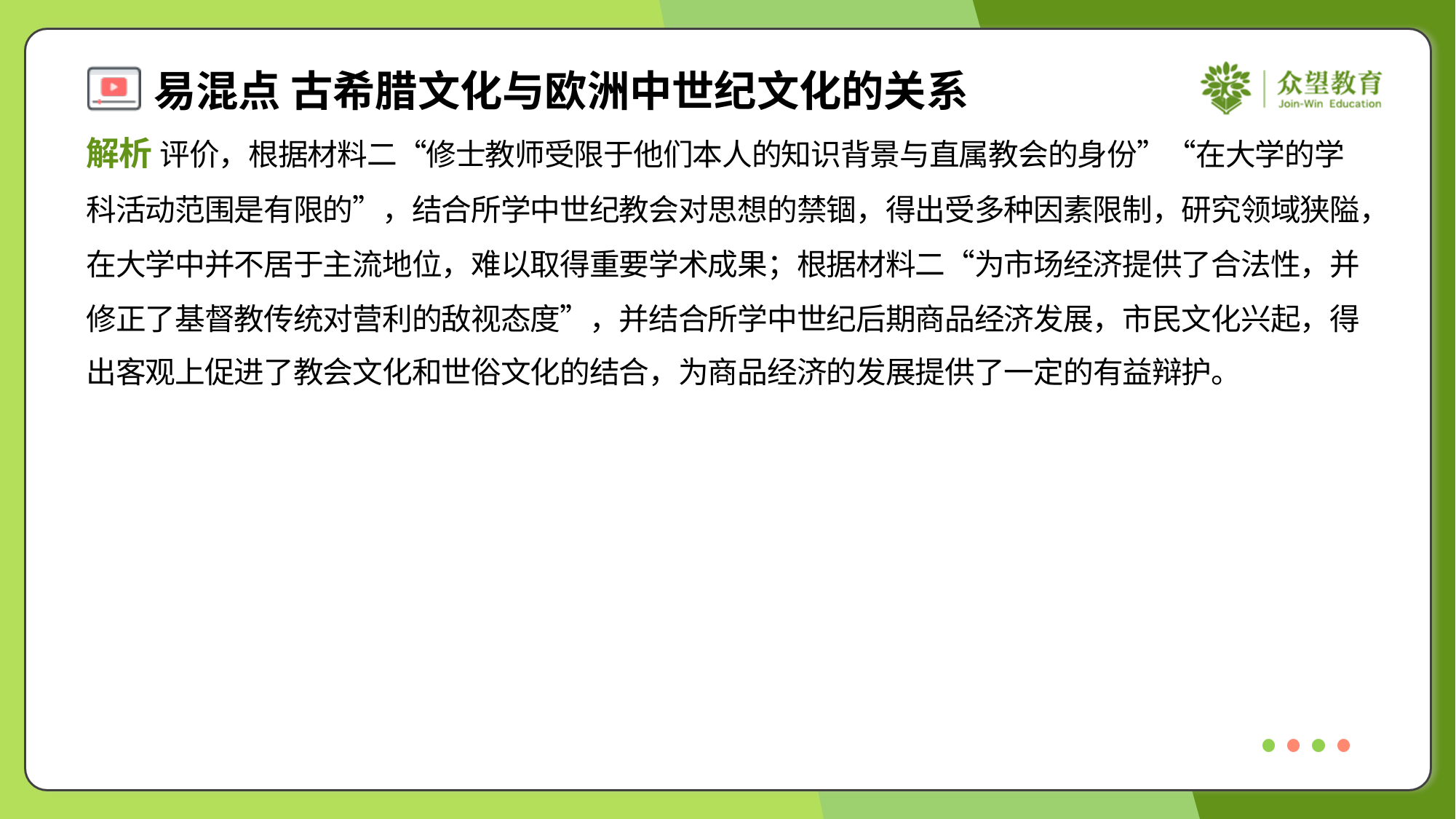

解析 评价，根据材料二“修士教师受限于他们本人的知识背景与直属教会的身份”“在大学的学
科活动范围是有限的”，结合所学中世纪教会对思想的禁锢，得出受多种因素限制，研究领域狭隘，
在大学中并不居于主流地位，难以取得重要学术成果；根据材料二“为市场经济提供了合法性，并
修正了基督教传统对营利的敌视态度”，并结合所学中世纪后期商品经济发展，市民文化兴起，得
出客观上促进了教会文化和世俗文化的结合，为商品经济的发展提供了一定的有益辩护。